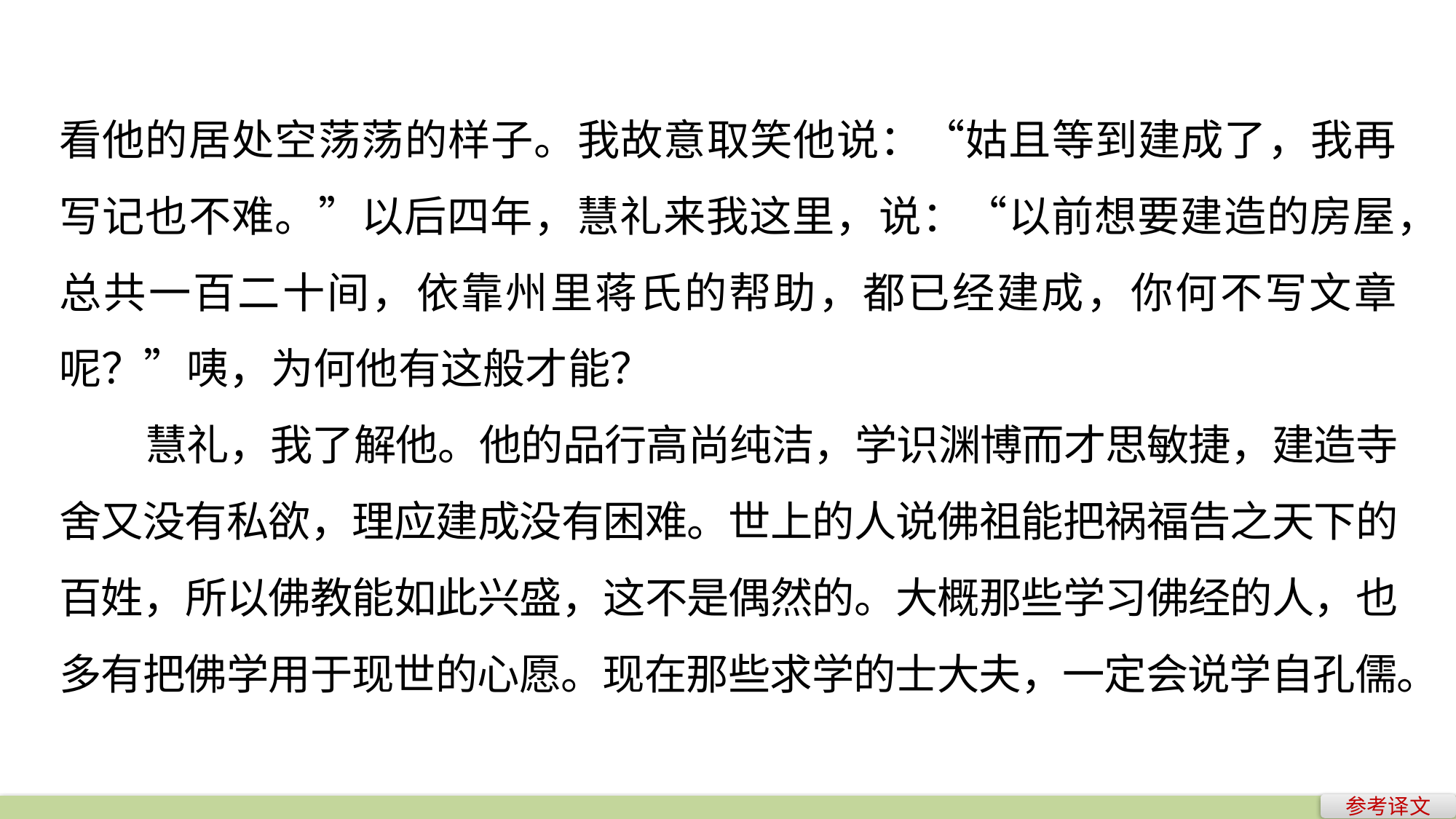

看他的居处空荡荡的样子。我故意取笑他说：“姑且等到建成了，我再写记也不难。”以后四年，慧礼来我这里，说：“以前想要建造的房屋，总共一百二十间，依靠州里蒋氏的帮助，都已经建成，你何不写文章呢？”咦，为何他有这般才能？
慧礼，我了解他。他的品行高尚纯洁，学识渊博而才思敏捷，建造寺舍又没有私欲，理应建成没有困难。世上的人说佛祖能把祸福告之天下的百姓，所以佛教能如此兴盛，这不是偶然的。大概那些学习佛经的人，也多有把佛学用于现世的心愿。现在那些求学的士大夫，一定会说学自孔儒。
参考译文